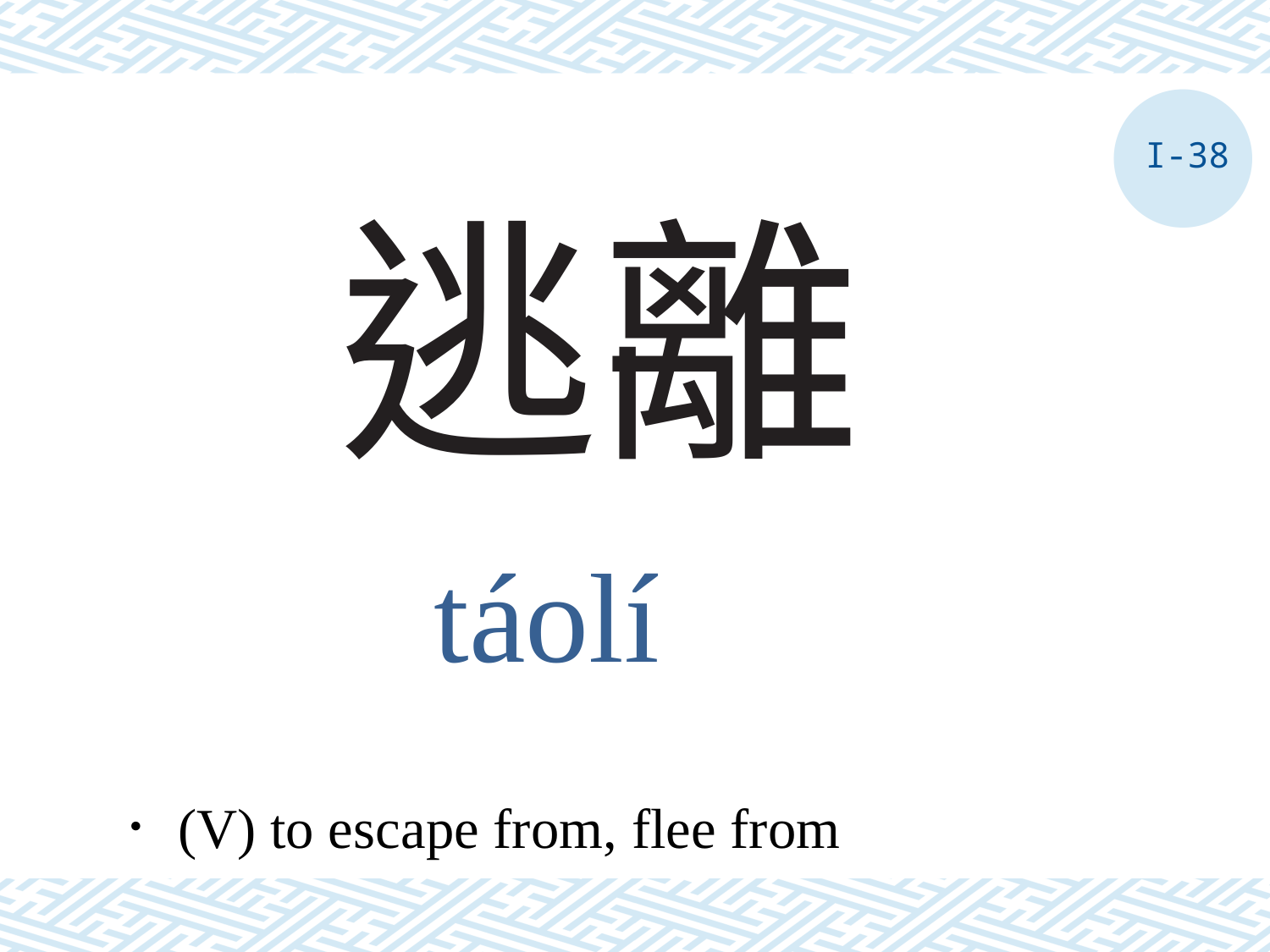

I-38

# 逃離
táolí
．(V) to escape from, flee from